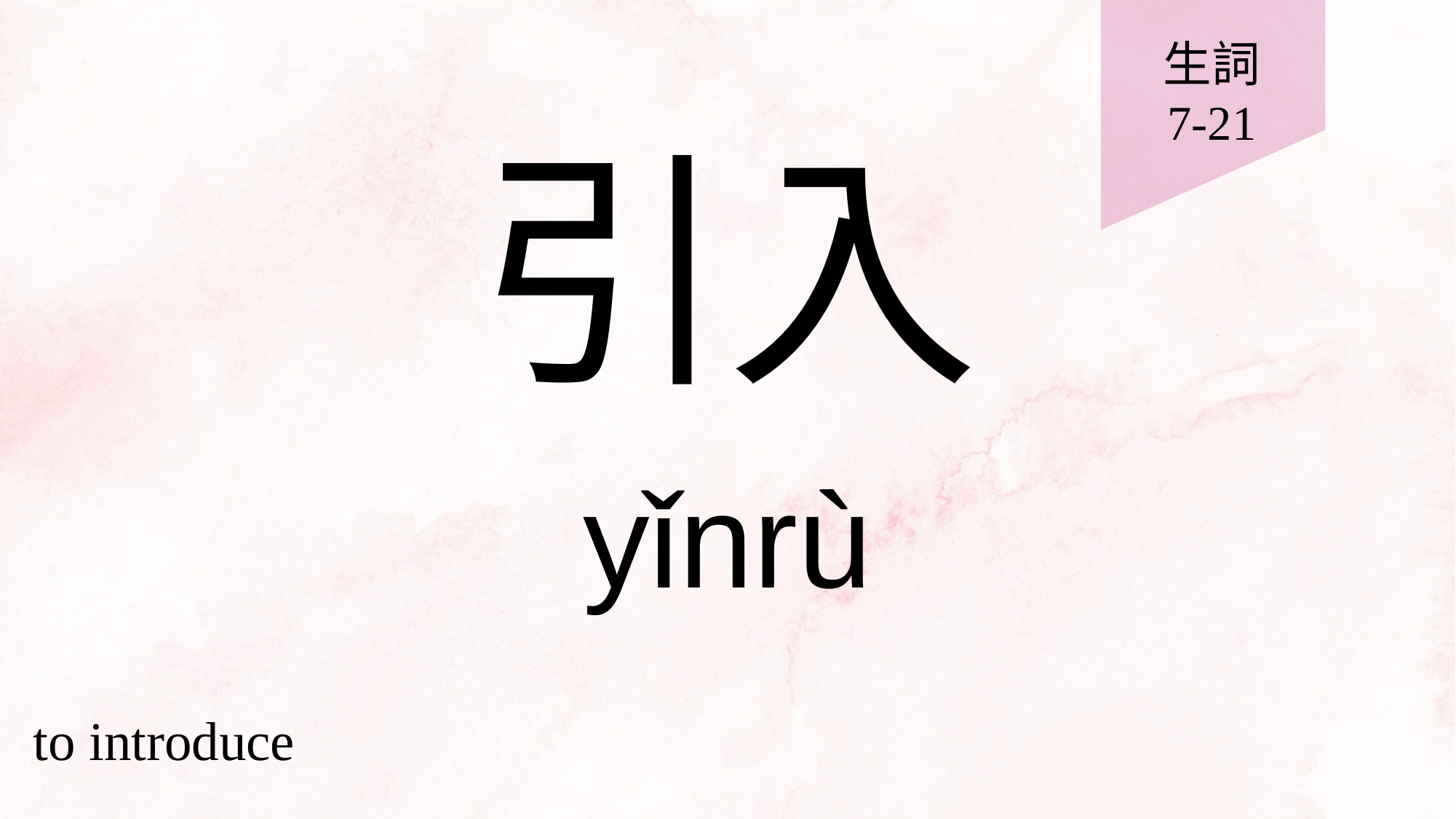

生詞
7-21
# 引入
yǐnrù
to introduce